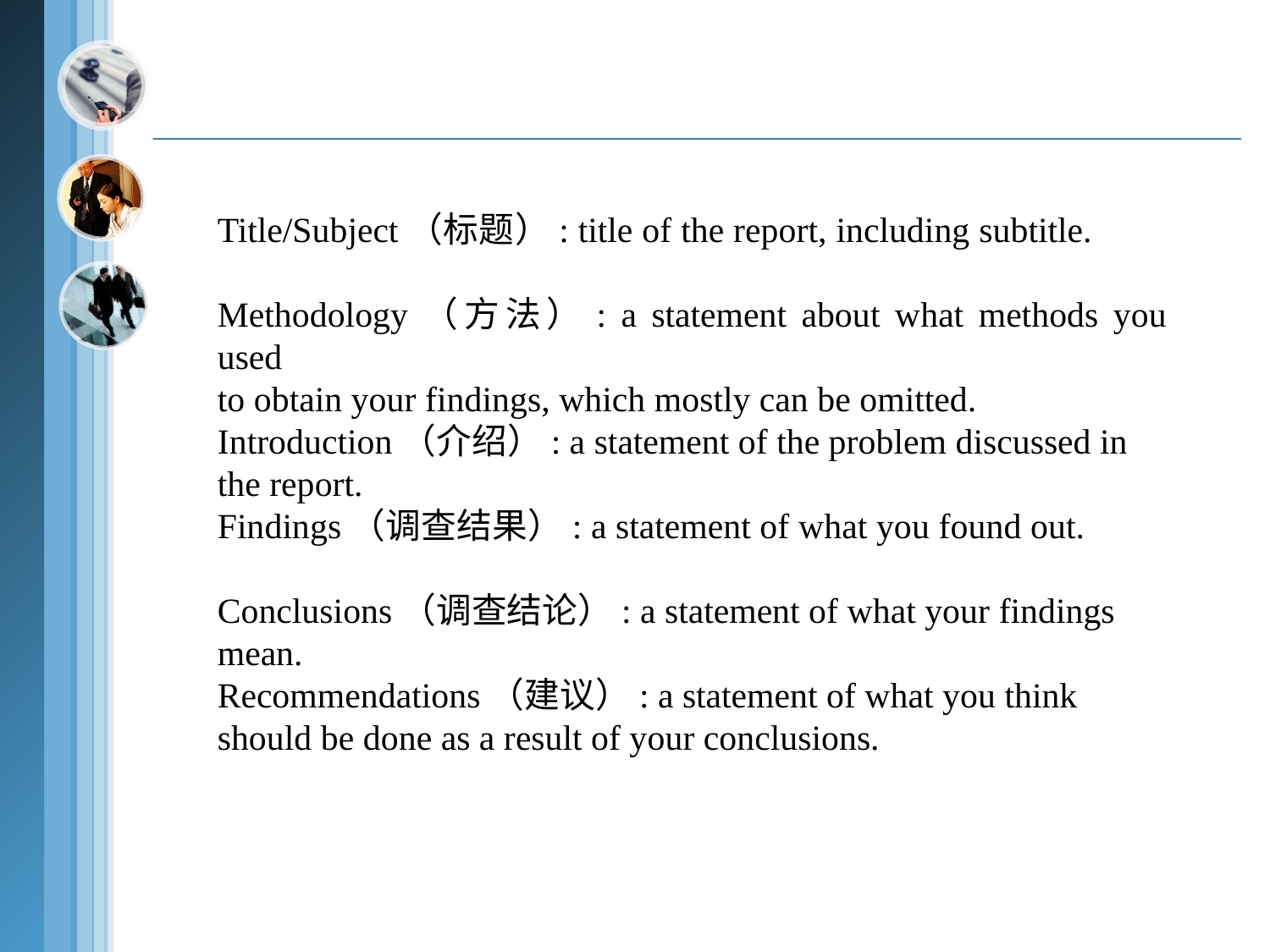

Title/Subject（标题）: title of the report, including subtitle.
Methodology（方法）: a statement about what methods you used
to obtain your findings, which mostly can be omitted.
Introduction（介绍）: a statement of the problem discussed in
the report.
Findings（调查结果）: a statement of what you found out.
Conclusions（调查结论）: a statement of what your findings
mean.
Recommendations（建议）: a statement of what you think
should be done as a result of your conclusions.